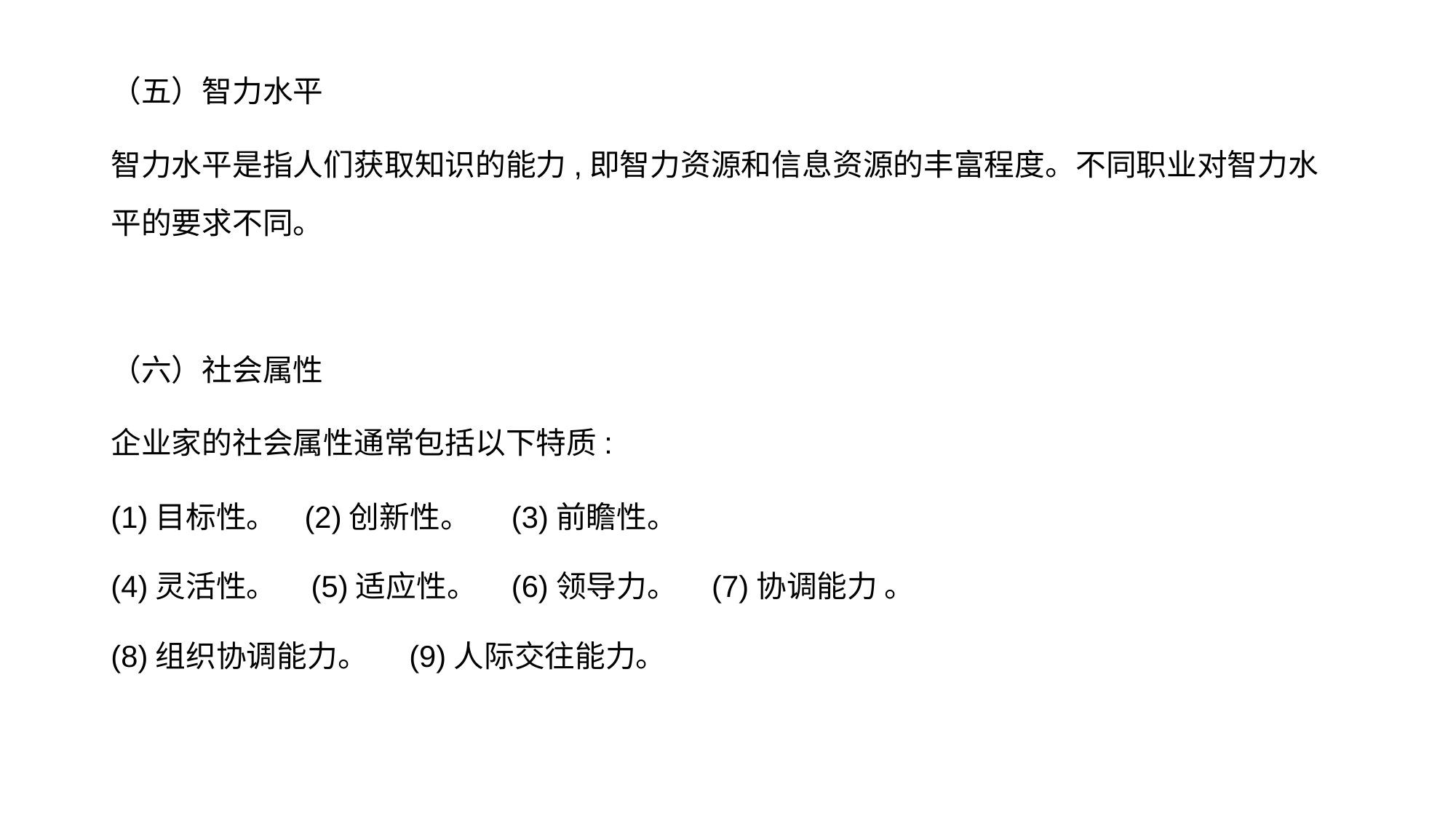

（五）智力水平
智力水平是指人们获取知识的能力,即智力资源和信息资源的丰富程度。不同职业对智力水平的要求不同。

（六）社会属性
企业家的社会属性通常包括以下特质:
(1)目标性。   (2)创新性。     (3)前瞻性。
(4)灵活性。    (5)适应性。    (6)领导力。    (7)协调能力 。
(8)组织协调能力。     (9)人际交往能力。